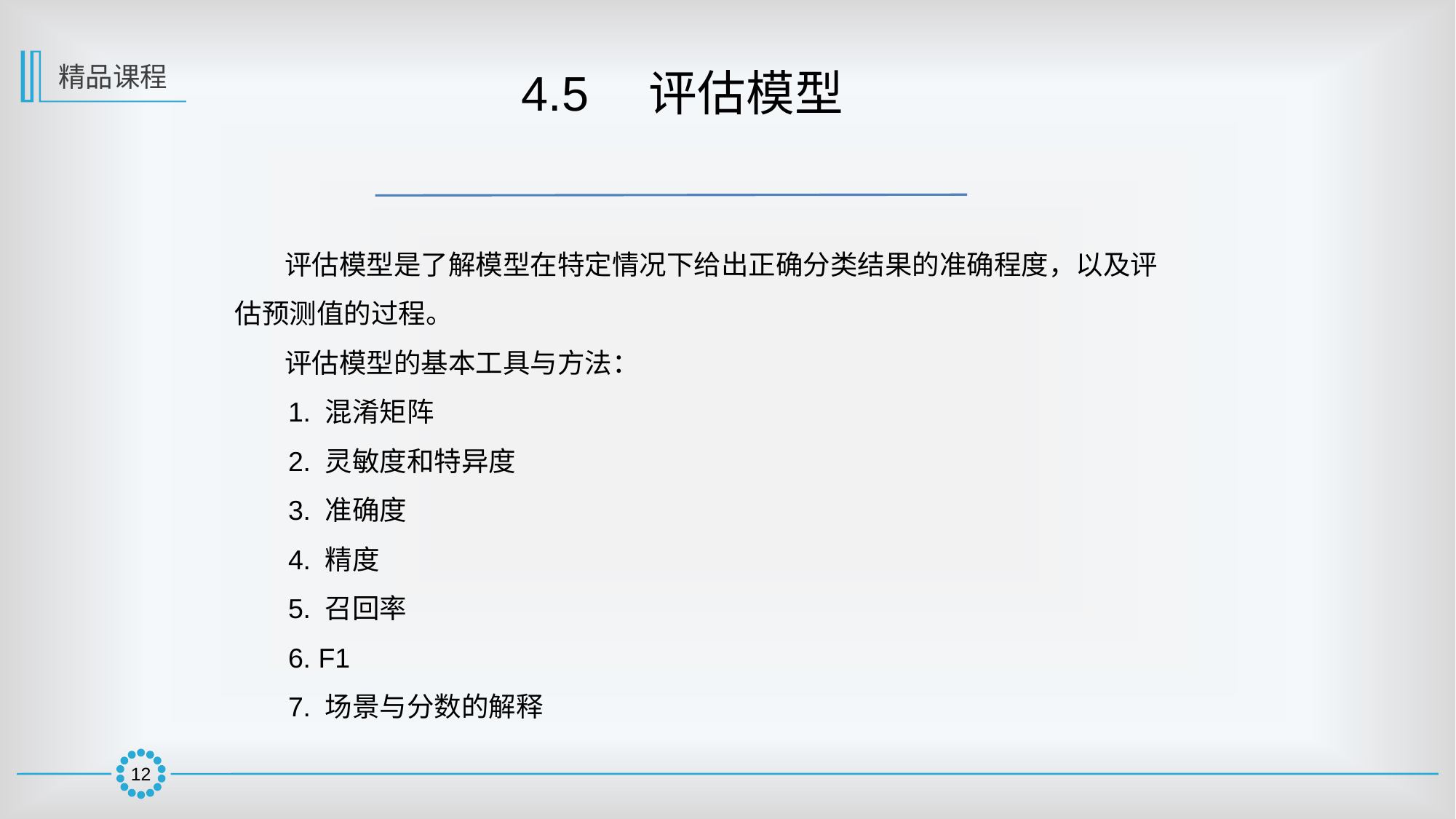

精品课程
 4.5　评估模型

       评估模型是了解模型在特定情况下给出正确分类结果的准确程度，以及评估预测值的过程。
       评估模型的基本工具与方法：
       1. 混淆矩阵
       2. 灵敏度和特异度
       3. 准确度
       4. 精度
       5. 召回率
       6. F1
       7. 场景与分数的解释

12